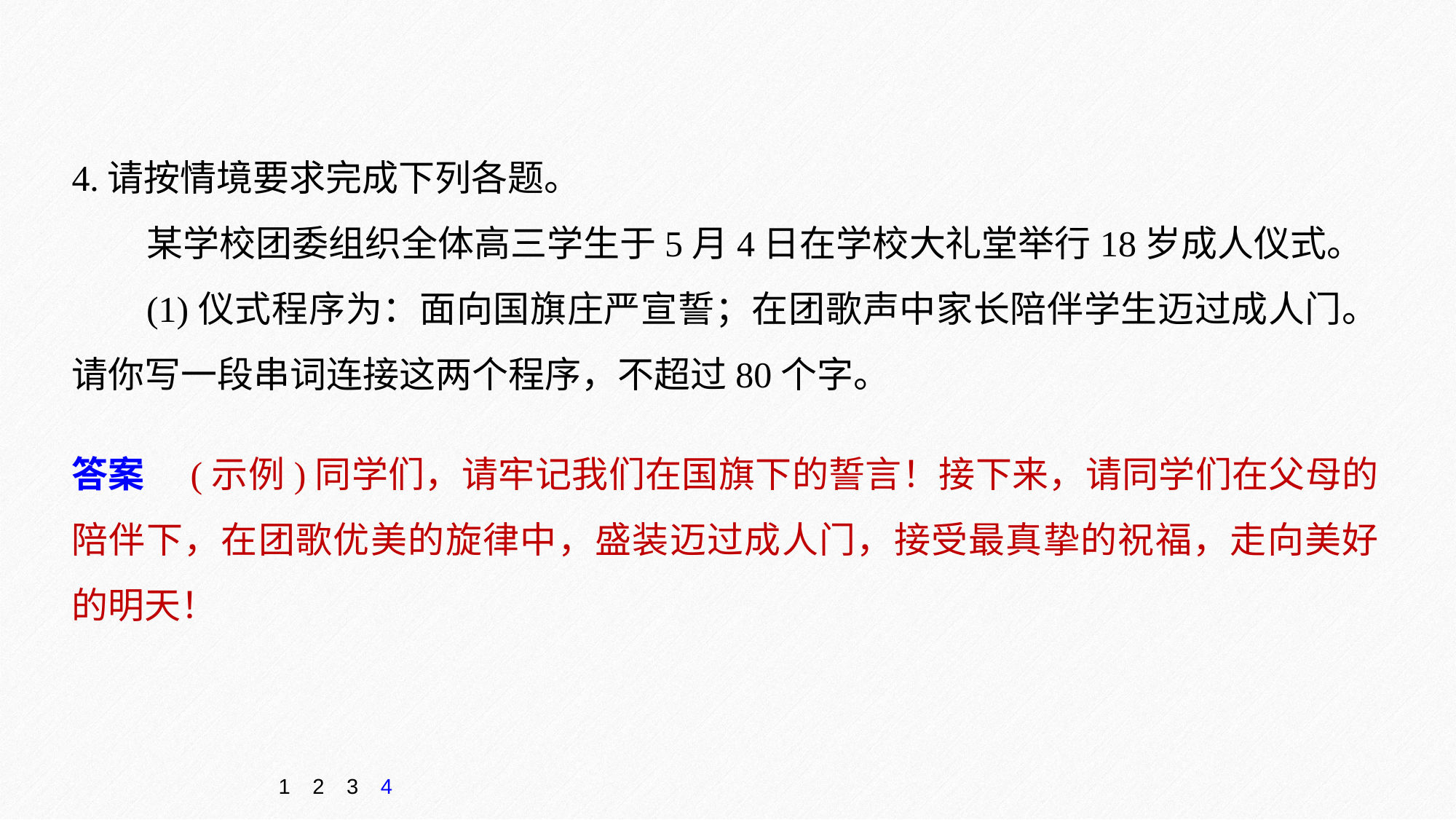

4.请按情境要求完成下列各题。
某学校团委组织全体高三学生于5月4日在学校大礼堂举行18岁成人仪式。
(1)仪式程序为：面向国旗庄严宣誓；在团歌声中家长陪伴学生迈过成人门。请你写一段串词连接这两个程序，不超过80个字。
答案　(示例)同学们，请牢记我们在国旗下的誓言！接下来，请同学们在父母的陪伴下，在团歌优美的旋律中，盛装迈过成人门，接受最真挚的祝福，走向美好的明天！
1
2
3
4